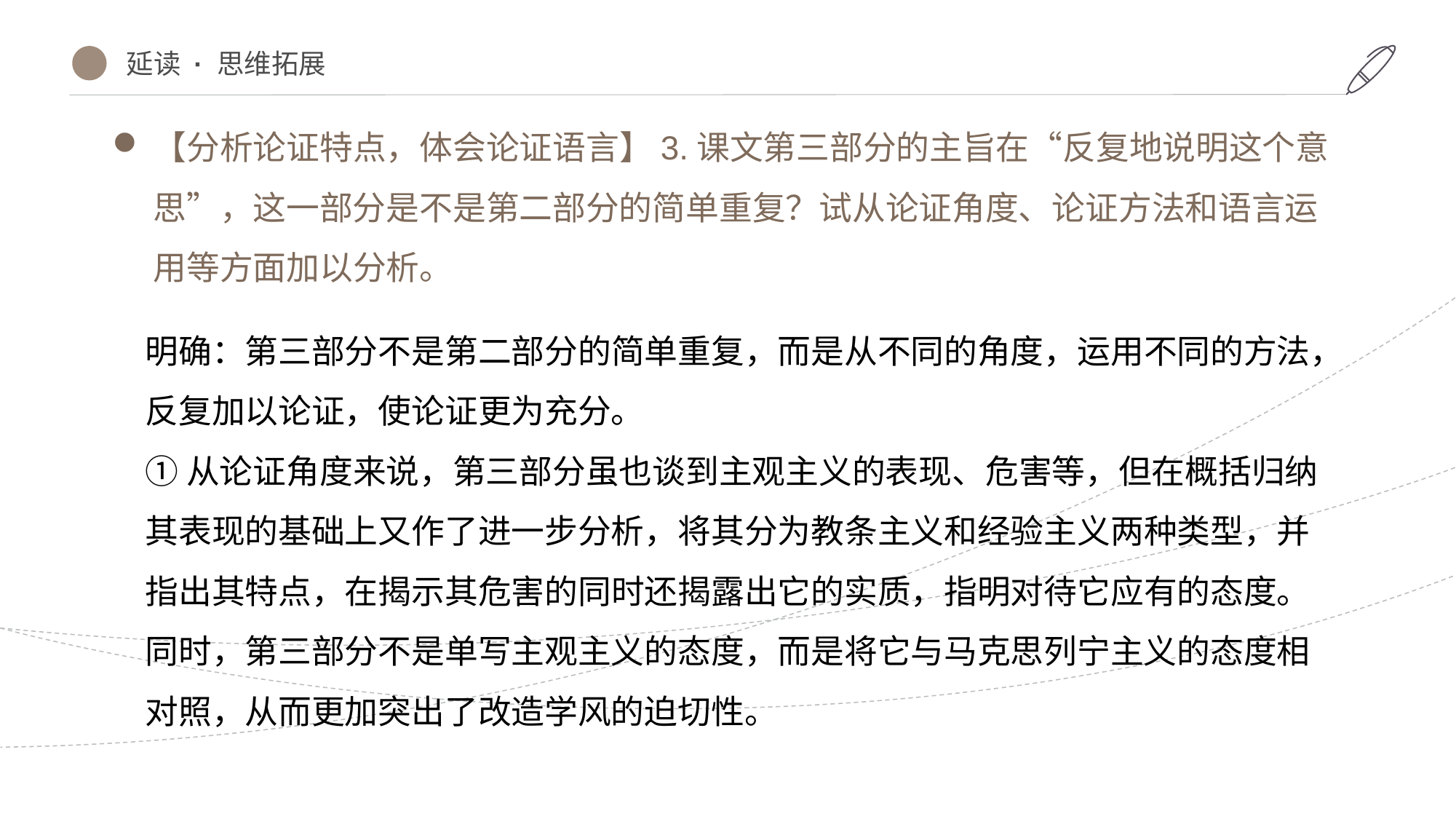

延读 · 思维拓展

【分析论证特点，体会论证语言】3.课文第三部分的主旨在“反复地说明这个意思”，这一部分是不是第二部分的简单重复？试从论证角度、论证方法和语言运用等方面加以分析。

明确：第三部分不是第二部分的简单重复，而是从不同的角度，运用不同的方法，反复加以论证，使论证更为充分。
①从论证角度来说，第三部分虽也谈到主观主义的表现、危害等，但在概括归纳其表现的基础上又作了进一步分析，将其分为教条主义和经验主义两种类型，并指出其特点，在揭示其危害的同时还揭露出它的实质，指明对待它应有的态度。同时，第三部分不是单写主观主义的态度，而是将它与马克思列宁主义的态度相对照，从而更加突出了改造学风的迫切性。